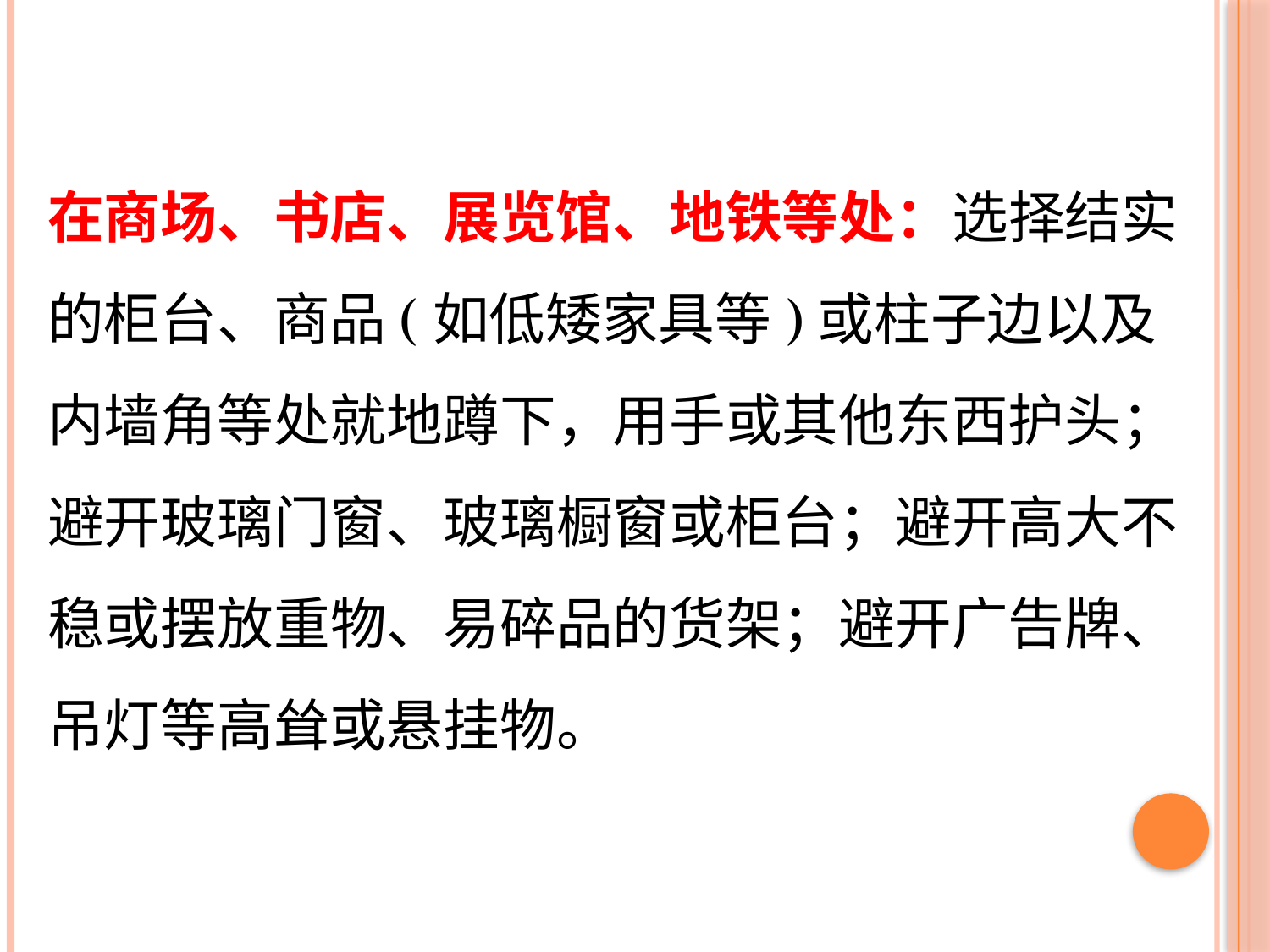

在商场、书店、展览馆、地铁等处：选择结实的柜台、商品(如低矮家具等)或柱子边以及内墙角等处就地蹲下，用手或其他东西护头；避开玻璃门窗、玻璃橱窗或柜台；避开高大不稳或摆放重物、易碎品的货架；避开广告牌、吊灯等高耸或悬挂物。